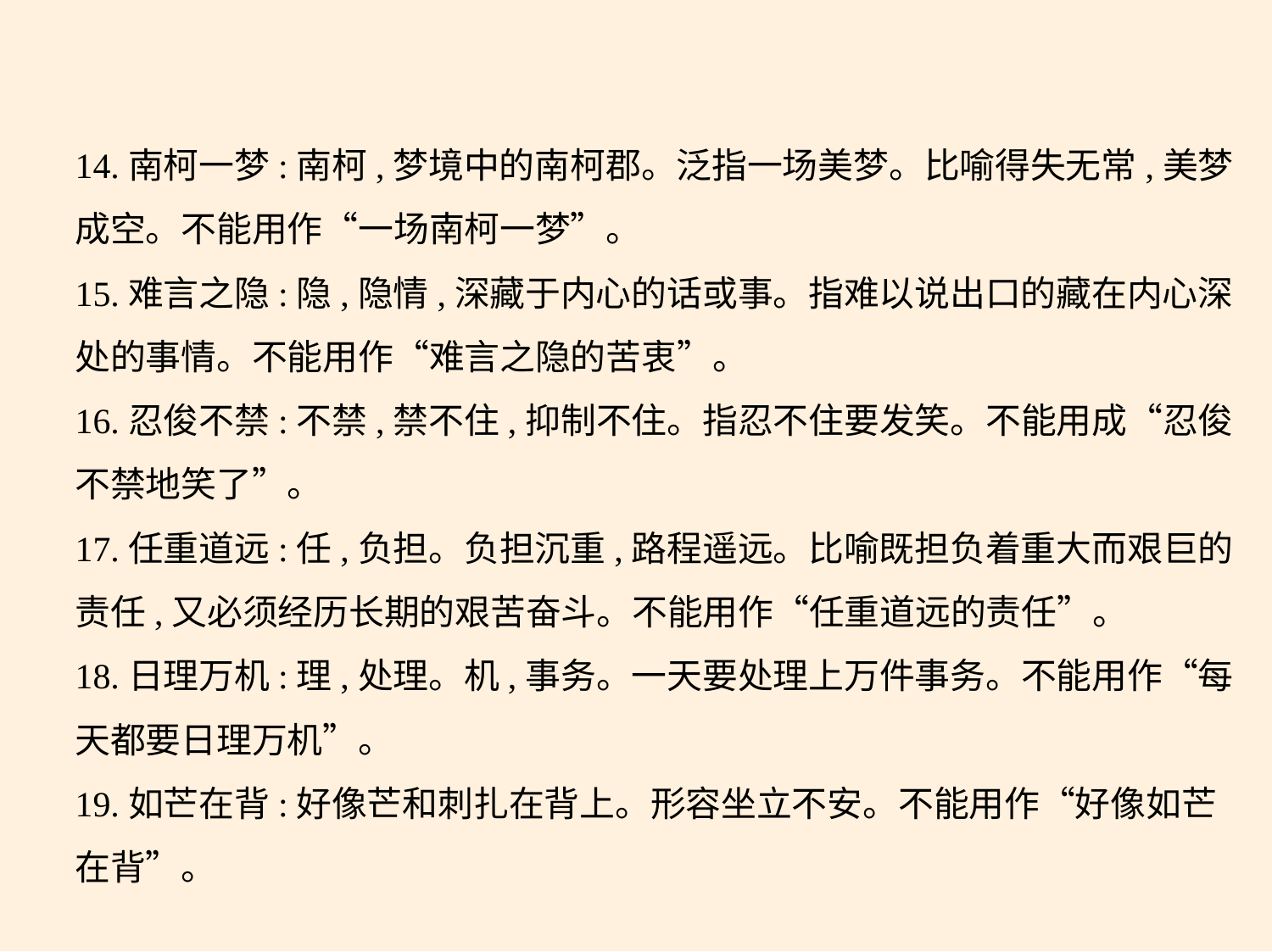

14.南柯一梦:南柯,梦境中的南柯郡。泛指一场美梦。比喻得失无常,美梦
成空。不能用作“一场南柯一梦”。
15.难言之隐:隐,隐情,深藏于内心的话或事。指难以说出口的藏在内心深
处的事情。不能用作“难言之隐的苦衷”。
16.忍俊不禁:不禁,禁不住,抑制不住。指忍不住要发笑。不能用成“忍俊
不禁地笑了”。
17.任重道远:任,负担。负担沉重,路程遥远。比喻既担负着重大而艰巨的
责任,又必须经历长期的艰苦奋斗。不能用作“任重道远的责任”。
18.日理万机:理,处理。机,事务。一天要处理上万件事务。不能用作“每
天都要日理万机”。
19.如芒在背:好像芒和刺扎在背上。形容坐立不安。不能用作“好像如芒
在背”。